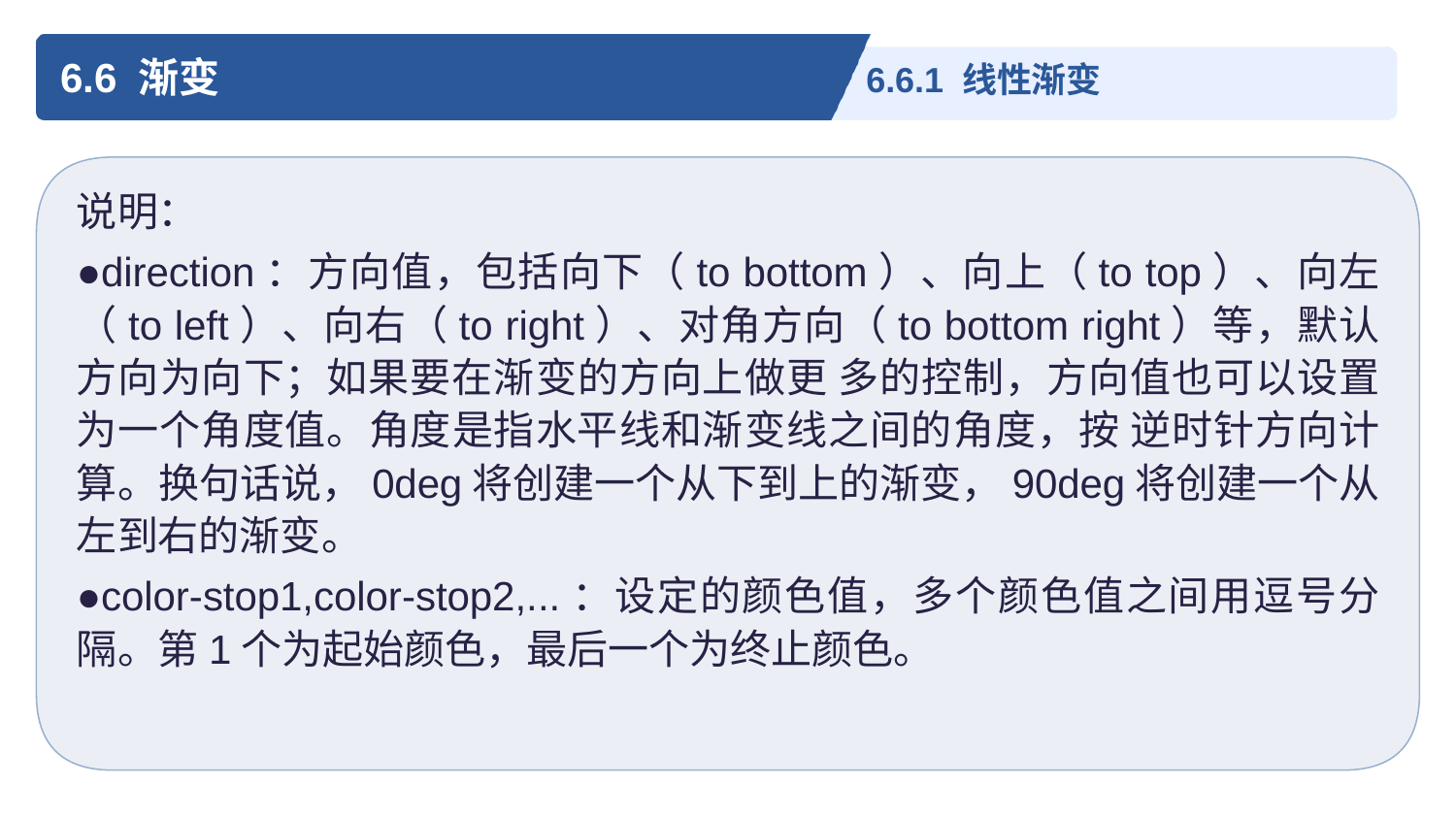

6.6 渐变
6.6.1 线性渐变

说明：
●direction：方向值，包括向下（to bottom）、向上（to top）、向左（to left）、向右（to right）、对角方向（to bottom right）等，默认方向为向下；如果要在渐变的方向上做更 多的控制，方向值也可以设置为一个角度值。角度是指水平线和渐变线之间的角度，按 逆时针方向计算。换句话说，0deg将创建一个从下到上的渐变，90deg将创建一个从左到右的渐变。
●color-stop1,color-stop2,...：设定的颜色值，多个颜色值之间用逗号分隔。第1个为起始颜色，最后一个为终止颜色。